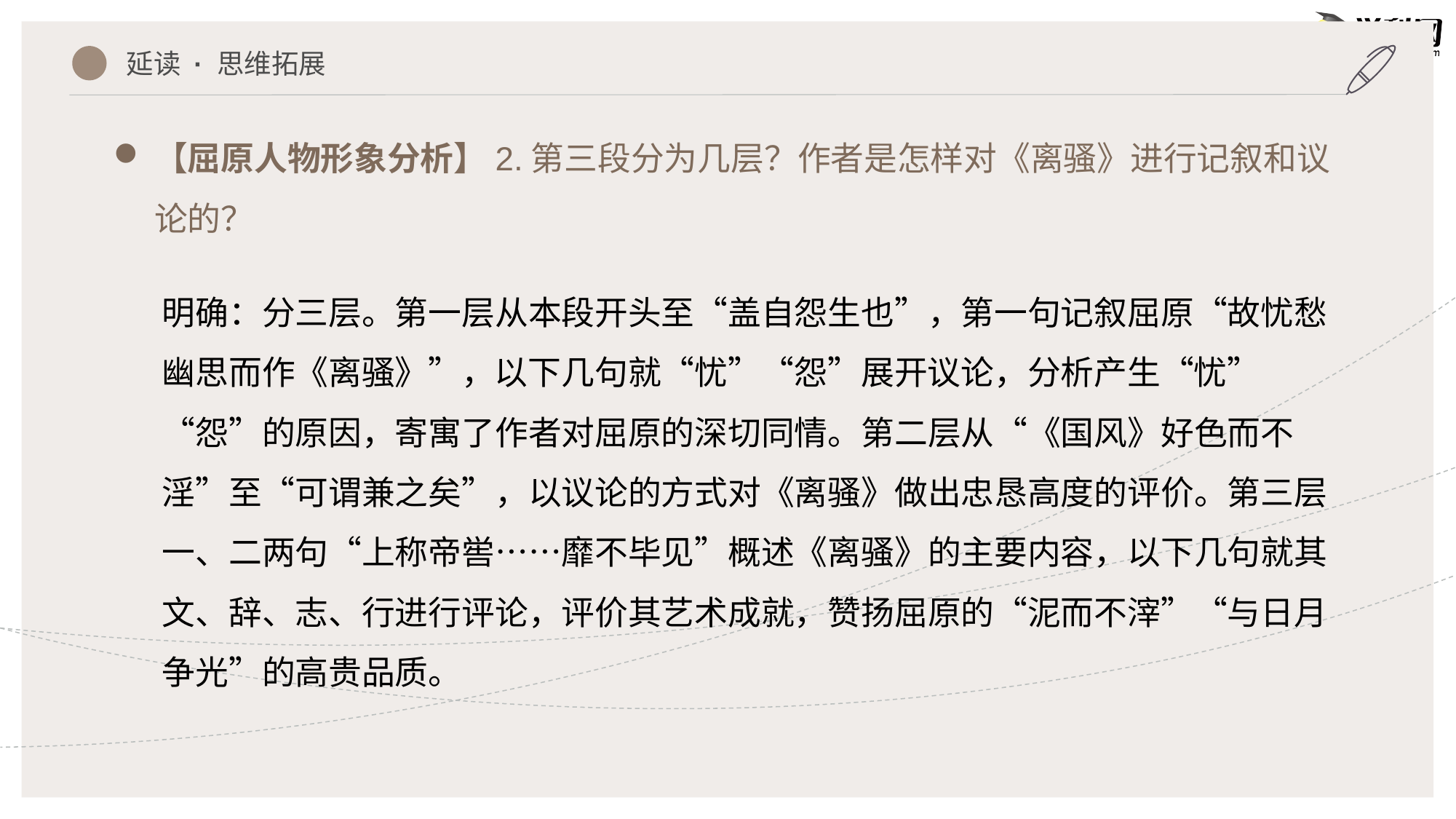

延读 · 思维拓展

【屈原人物形象分析】2.第三段分为几层？作者是怎样对《离骚》进行记叙和议论的？

明确：分三层。第一层从本段开头至“盖自怨生也”，第一句记叙屈原“故忧愁幽思而作《离骚》”，以下几句就“忧”“怨”展开议论，分析产生“忧”“怨”的原因，寄寓了作者对屈原的深切同情。第二层从“《国风》好色而不淫”至“可谓兼之矣”，以议论的方式对《离骚》做出忠恳高度的评价。第三层一、二两句“上称帝喾……靡不毕见”概述《离骚》的主要内容，以下几句就其文、辞、志、行进行评论，评价其艺术成就，赞扬屈原的“泥而不滓”“与日月争光”的高贵品质。